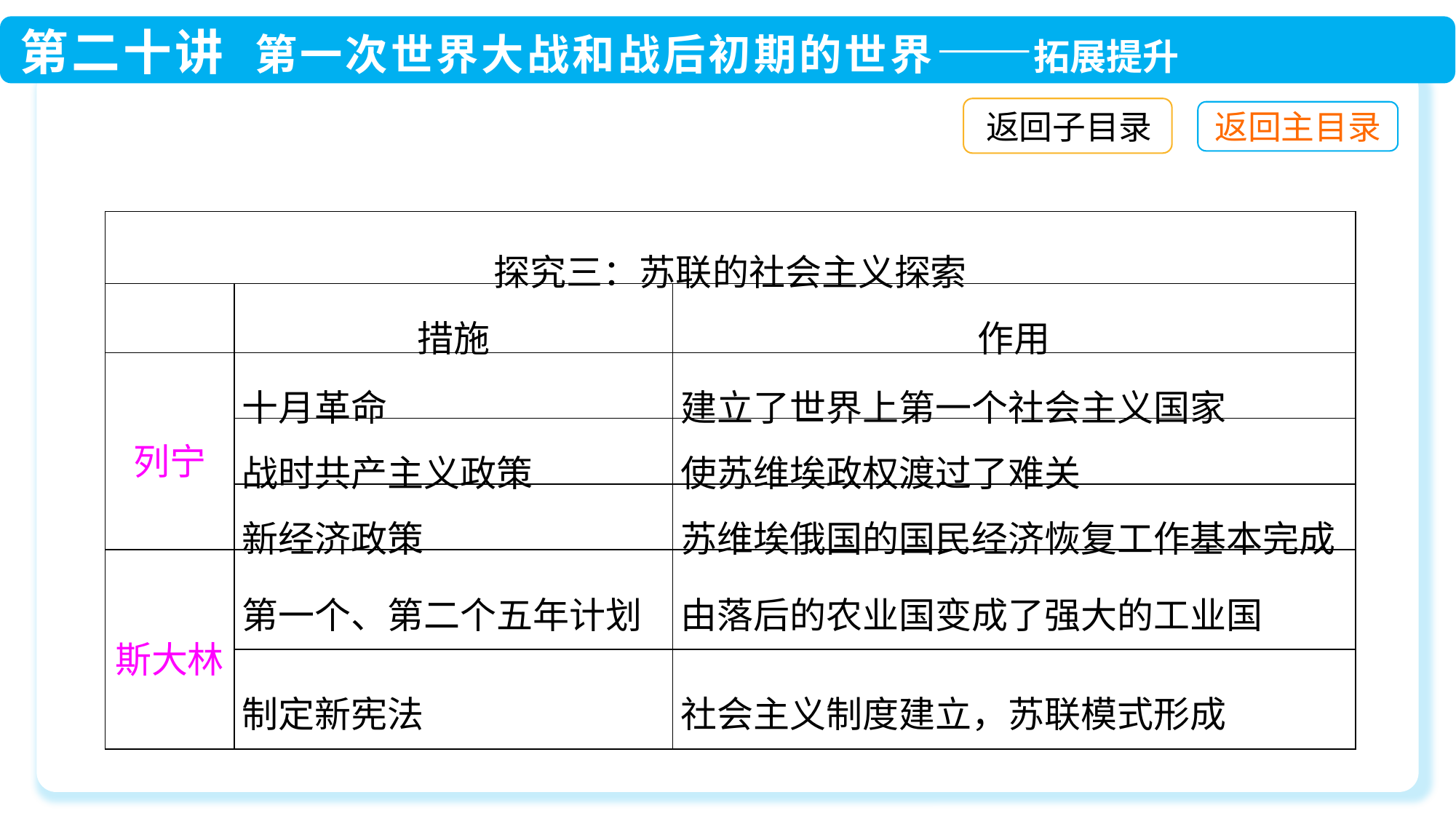

返回子目录
| 探究三：苏联的社会主义探索 |  |  |
| --- | --- | --- |
|  | 措施 | 作用 |
| 列宁 | 十月革命 | 建立了世界上第一个社会主义国家 |
|  | 战时共产主义政策 | 使苏维埃政权渡过了难关 |
|  | 新经济政策 | 苏维埃俄国的国民经济恢复工作基本完成 |
| 斯大林 | 第一个、第二个五年计划 | 由落后的农业国变成了强大的工业国 |
|  | 制定新宪法 | 社会主义制度建立，苏联模式形成 |